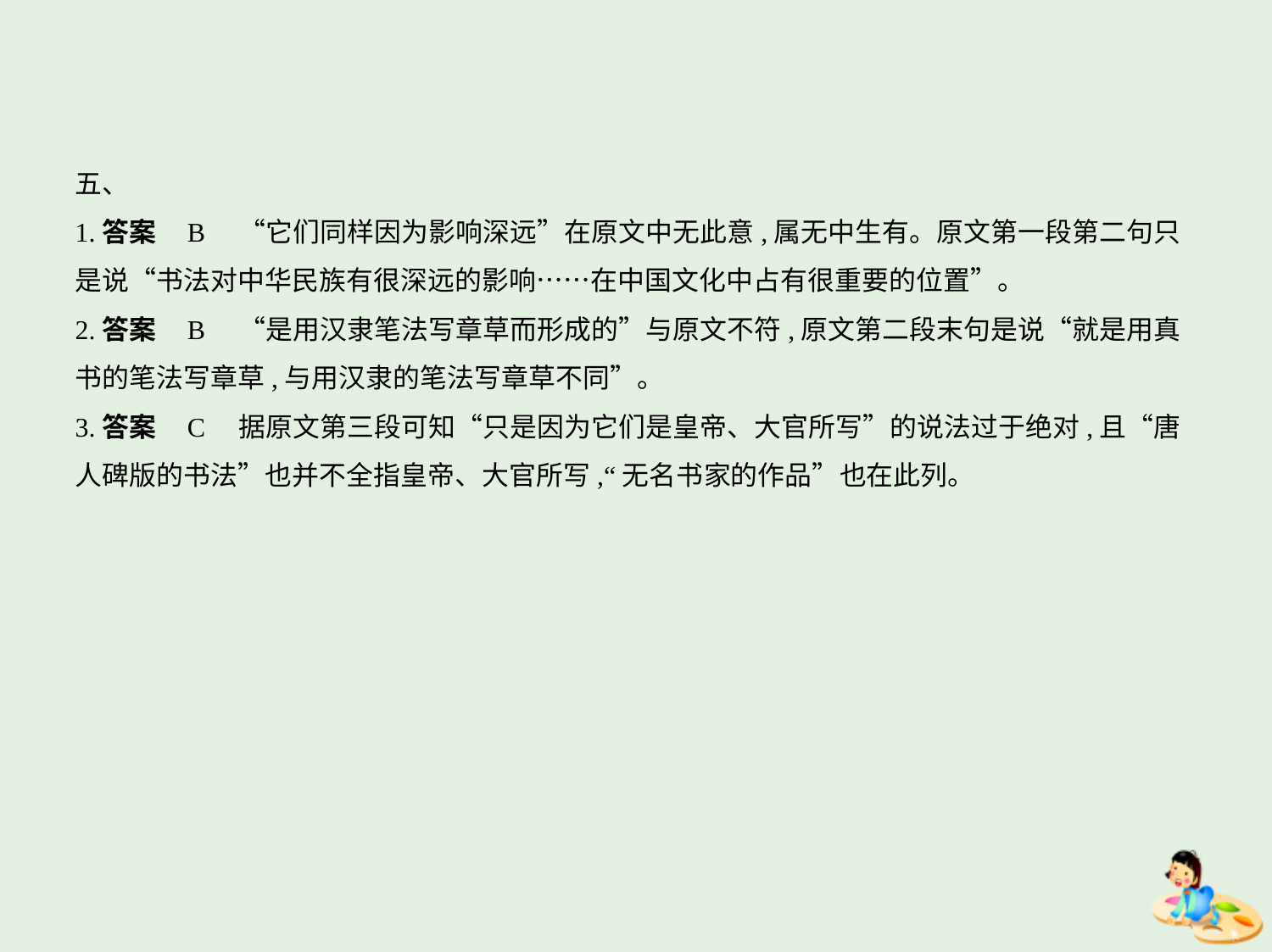

五、
1.答案    B　“它们同样因为影响深远”在原文中无此意,属无中生有。原文第一段第二句只
是说“书法对中华民族有很深远的影响……在中国文化中占有很重要的位置”。
2.答案    B　“是用汉隶笔法写章草而形成的”与原文不符,原文第二段末句是说“就是用真
书的笔法写章草,与用汉隶的笔法写章草不同”。
3.答案    C　据原文第三段可知“只是因为它们是皇帝、大官所写”的说法过于绝对,且“唐
人碑版的书法”也并不全指皇帝、大官所写,“无名书家的作品”也在此列。